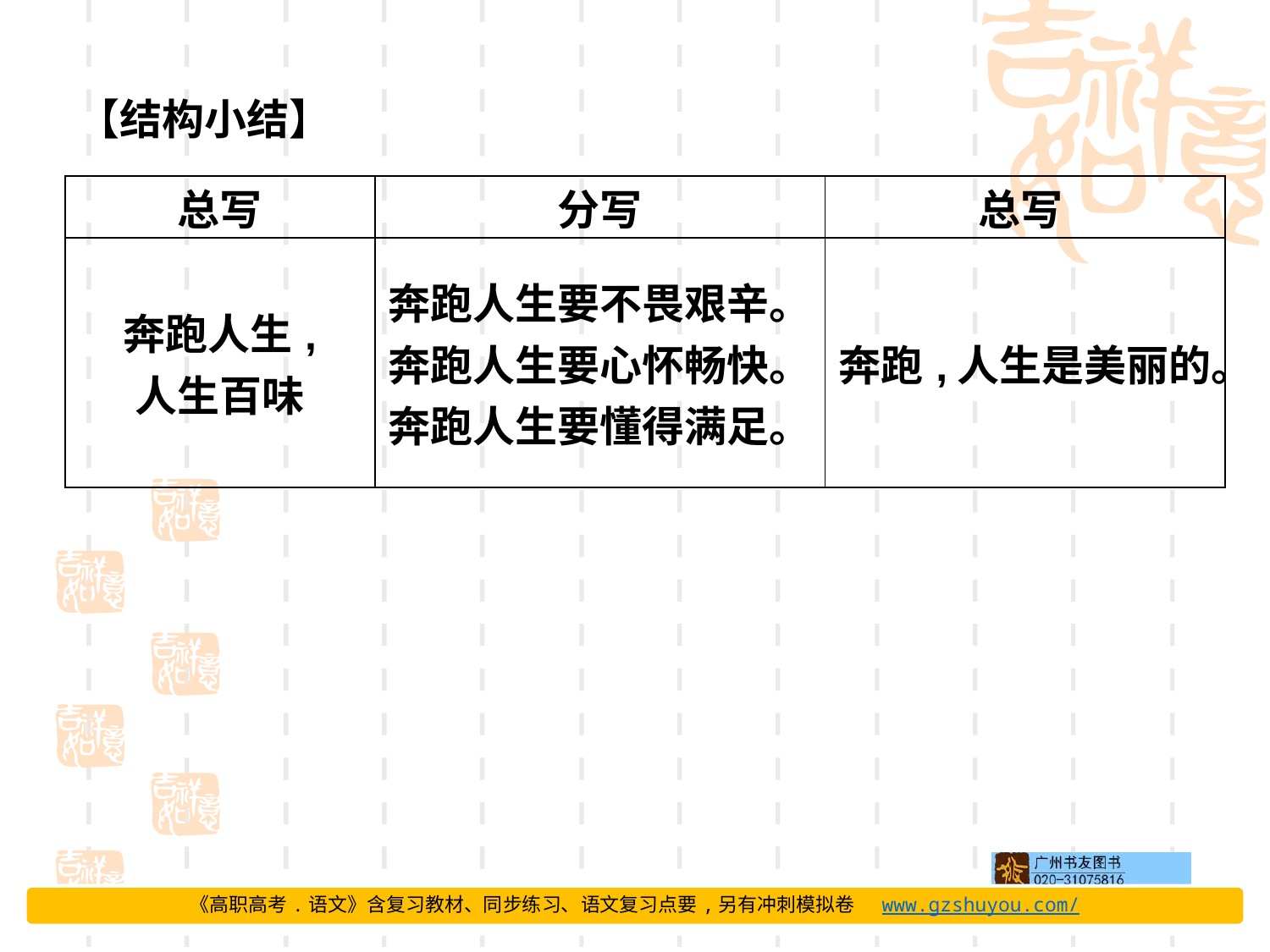

【结构小结】
| 总写 | 分写 | 总写 |
| --- | --- | --- |
| 奔跑人生, 人生百味 | 奔跑人生要不畏艰辛。奔跑人生要心怀畅快。奔跑人生要懂得满足。 | 奔跑,人生是美丽的。 |